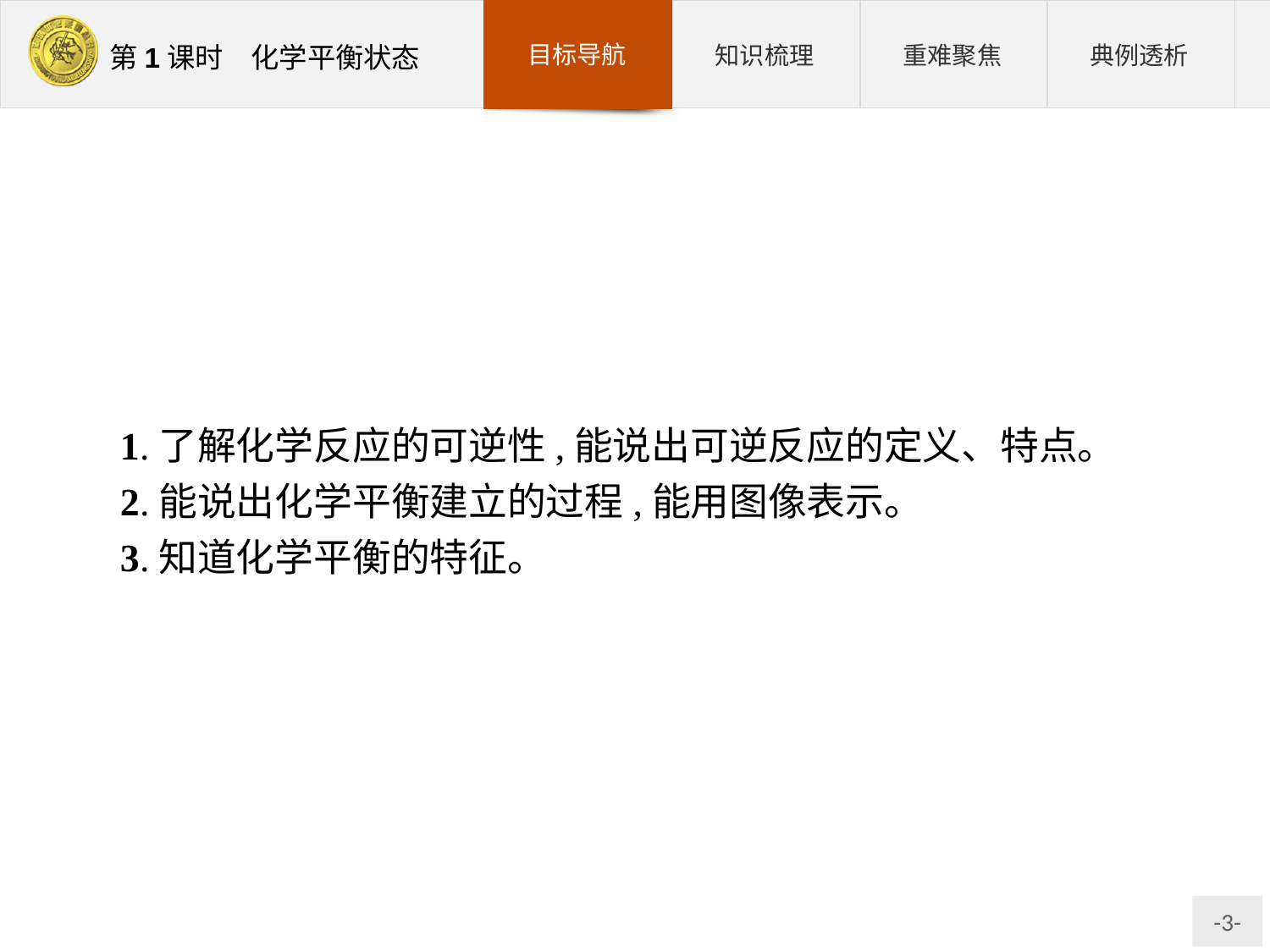

1.了解化学反应的可逆性,能说出可逆反应的定义、特点。
2.能说出化学平衡建立的过程,能用图像表示。
3.知道化学平衡的特征。